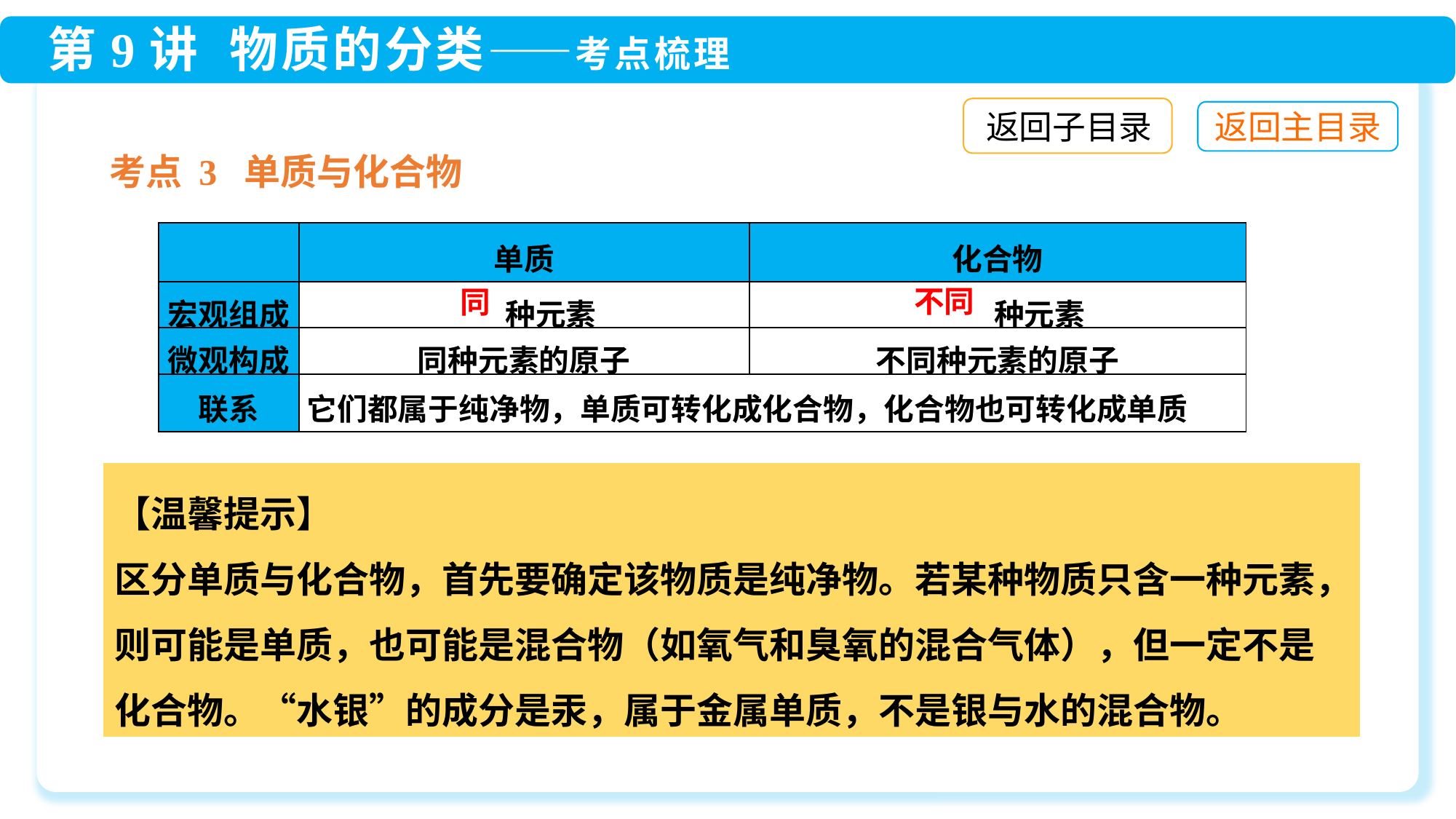

返回子目录
考点 3  单质与化合物
|  | 单质 | 化合物 |
| --- | --- | --- |
| 宏观组成 | 种元素 | 种元素 |
| 微观构成 | 同种元素的原子 | 不同种元素的原子 |
| 联系 | 它们都属于纯净物，单质可转化成化合物，化合物也可转化成单质 |  |
不同
同
【温馨提示】
区分单质与化合物，首先要确定该物质是纯净物。若某种物质只含一种元素，则可能是单质，也可能是混合物（如氧气和臭氧的混合气体），但一定不是化合物。“水银”的成分是汞，属于金属单质，不是银与水的混合物。